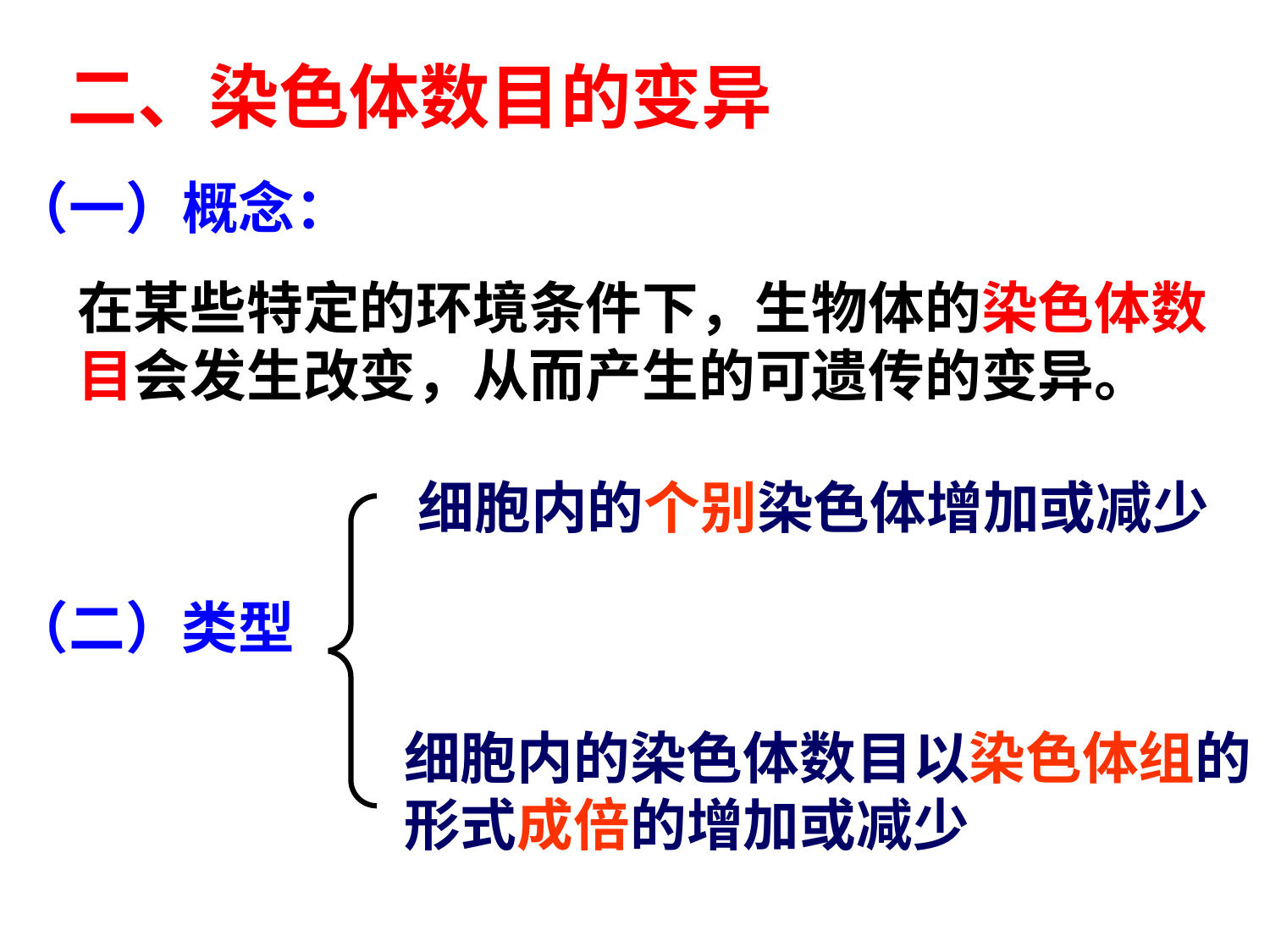

二、染色体数目的变异
（一）概念：
在某些特定的环境条件下，生物体的染色体数
目会发生改变，从而产生的可遗传的变异。
细胞内的个别染色体增加或减少

（二）类型
细胞内的染色体数目以染色体组的形式成倍的增加或减少